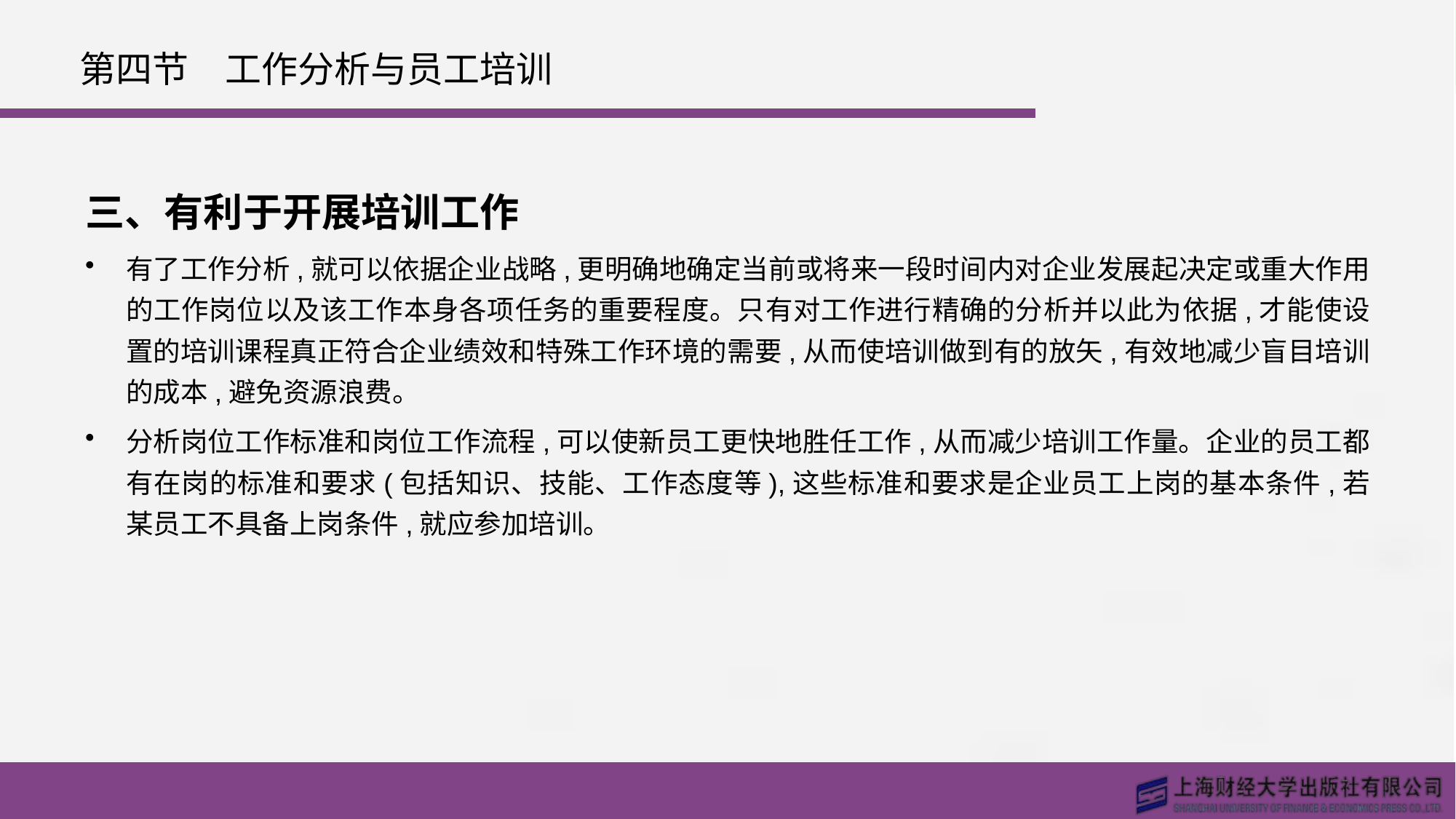

# 第四节　工作分析与员工培训
三、有利于开展培训工作
有了工作分析,就可以依据企业战略,更明确地确定当前或将来一段时间内对企业发展起决定或重大作用的工作岗位以及该工作本身各项任务的重要程度。只有对工作进行精确的分析并以此为依据,才能使设置的培训课程真正符合企业绩效和特殊工作环境的需要,从而使培训做到有的放矢,有效地减少盲目培训的成本,避免资源浪费。
分析岗位工作标准和岗位工作流程,可以使新员工更快地胜任工作,从而减少培训工作量。企业的员工都有在岗的标准和要求(包括知识、技能、工作态度等),这些标准和要求是企业员工上岗的基本条件,若某员工不具备上岗条件,就应参加培训。